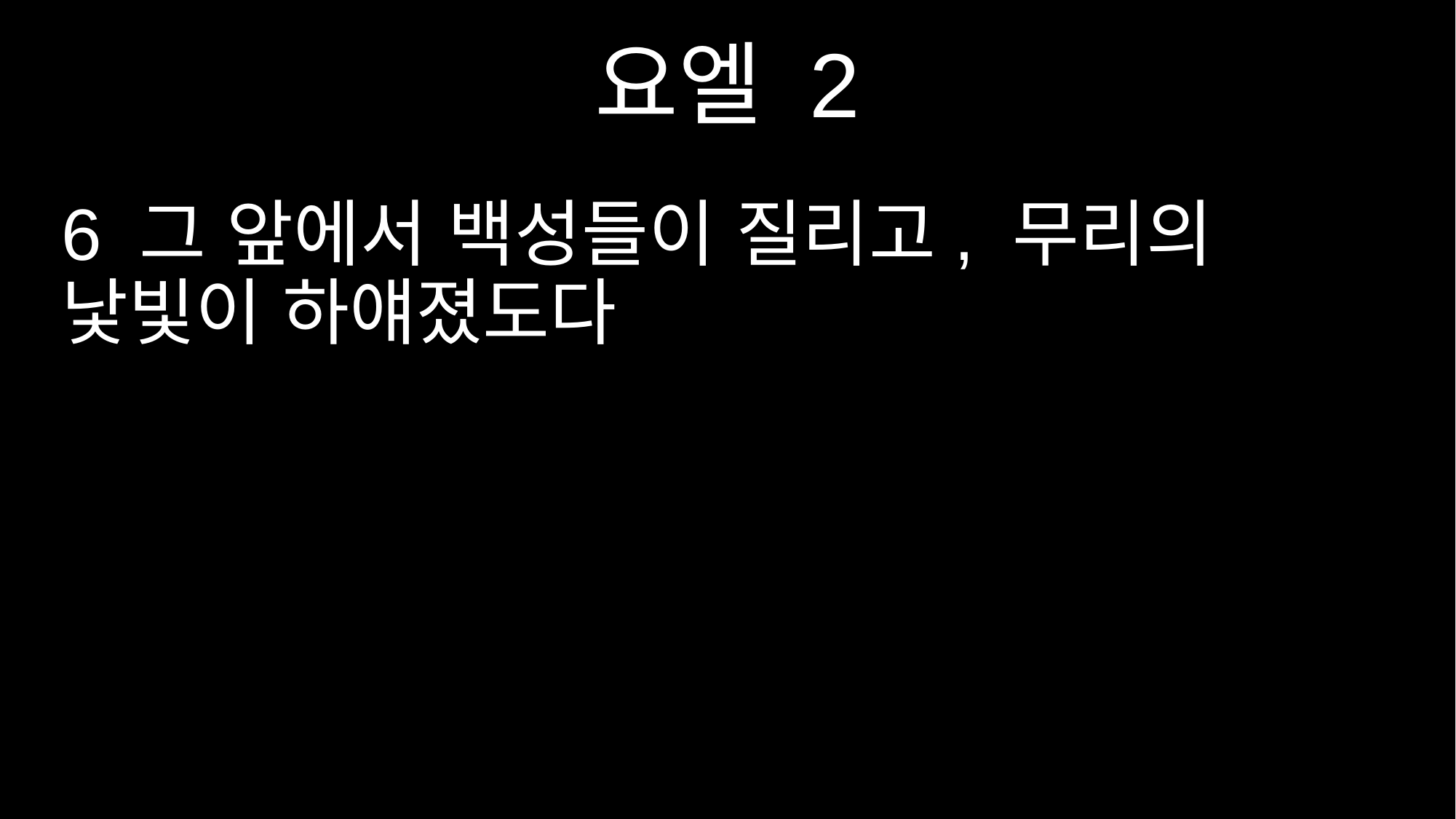

요엘 2
6 그 앞에서 백성들이 질리고, 무리의 낯빛이 하얘졌도다